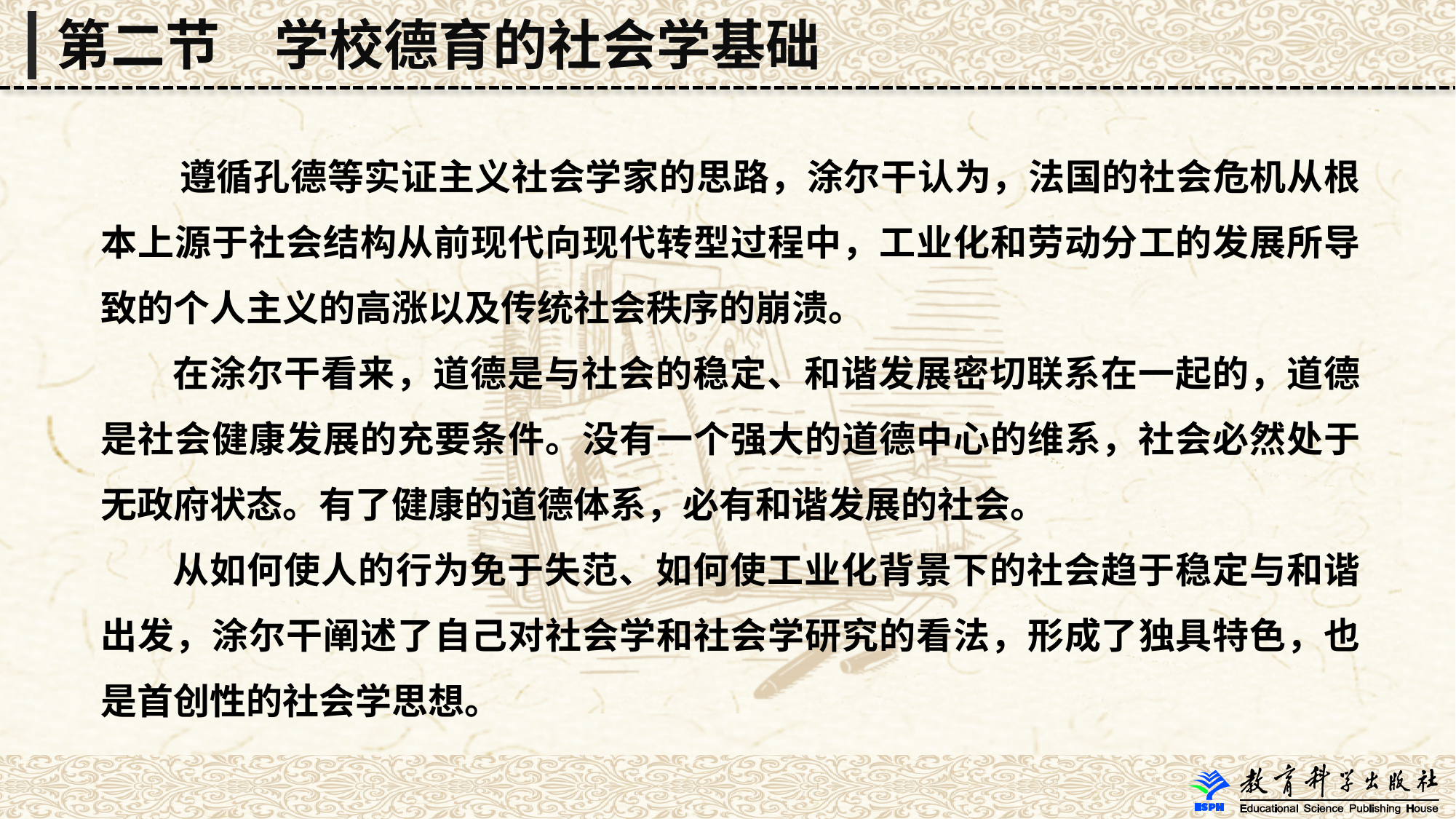

第二节　学校德育的社会学基础
        遵循孔德等实证主义社会学家的思路，涂尔干认为，法国的社会危机从根本上源于社会结构从前现代向现代转型过程中，工业化和劳动分工的发展所导致的个人主义的高涨以及传统社会秩序的崩溃。
       在涂尔干看来，道德是与社会的稳定、和谐发展密切联系在一起的，道德是社会健康发展的充要条件。没有一个强大的道德中心的维系，社会必然处于无政府状态。有了健康的道德体系，必有和谐发展的社会。
       从如何使人的行为免于失范、如何使工业化背景下的社会趋于稳定与和谐出发，涂尔干阐述了自己对社会学和社会学研究的看法，形成了独具特色，也是首创性的社会学思想。